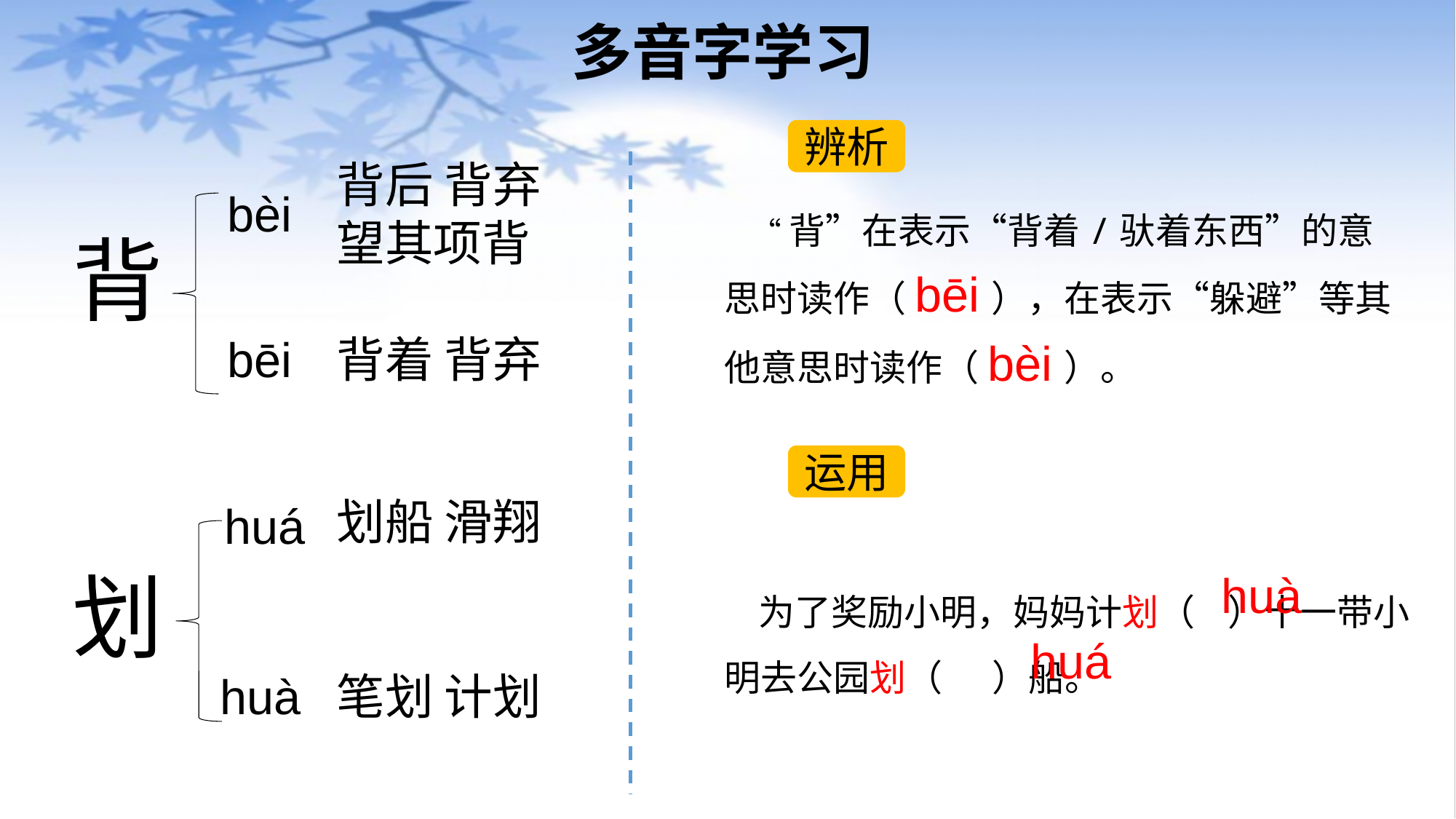

# 多音字学习
辨析

背后 背弃
望其项背
bèi

    “背”在表示“背着/驮着东西”的意思时读作（bēi），在表示“躲避”等其他意思时读作（bèi）。
背
背着 背弃
bēi
运用

划船 滑翔
huá

划
huà
    为了奖励小明，妈妈计划（    ）十一带小明去公园划（      ）船。
huá
笔划 计划
huà